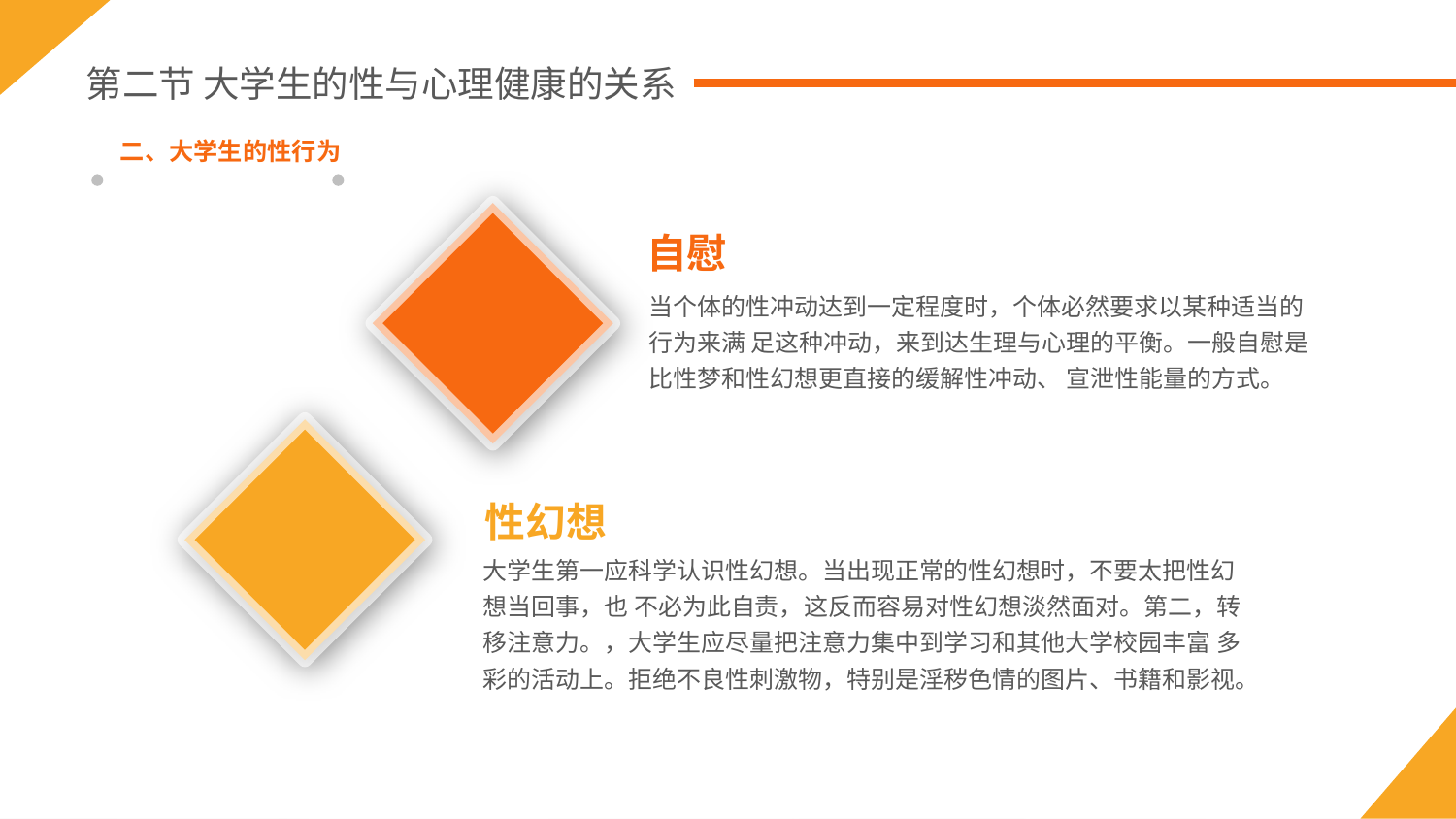

第二节 大学生的性与心理健康的关系
二、大学生的性行为

自慰
当个体的性冲动达到一定程度时，个体必然要求以某种适当的行为来满 足这种冲动，来到达生理与心理的平衡。一般自慰是比性梦和性幻想更直接的缓解性冲动、 宣泄性能量的方式。

性幻想
大学生第一应科学认识性幻想。当出现正常的性幻想时，不要太把性幻想当回事，也 不必为此自责，这反而容易对性幻想淡然面对。第二，转移注意力。，大学生应尽量把注意力集中到学习和其他大学校园丰富 多彩的活动上。拒绝不良性刺激物，特别是淫秽色情的图片、书籍和影视。